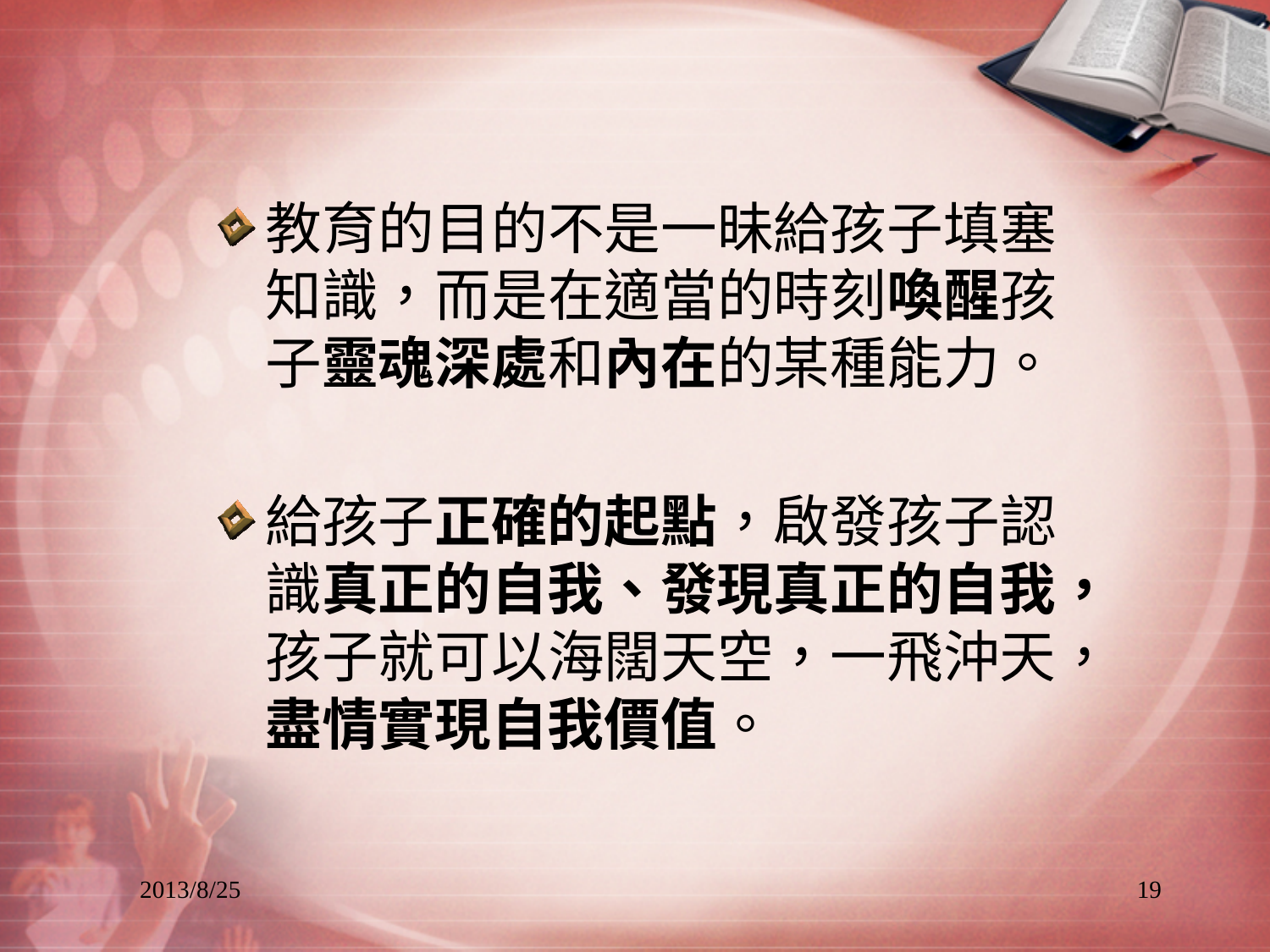

教育的目的不是一昧給孩子填塞知識，而是在適當的時刻喚醒孩子靈魂深處和內在的某種能力。

給孩子正確的起點，啟發孩子認識真正的自我、發現真正的自我，孩子就可以海闊天空，一飛沖天，盡情實現自我價值。

2013/8/25
19